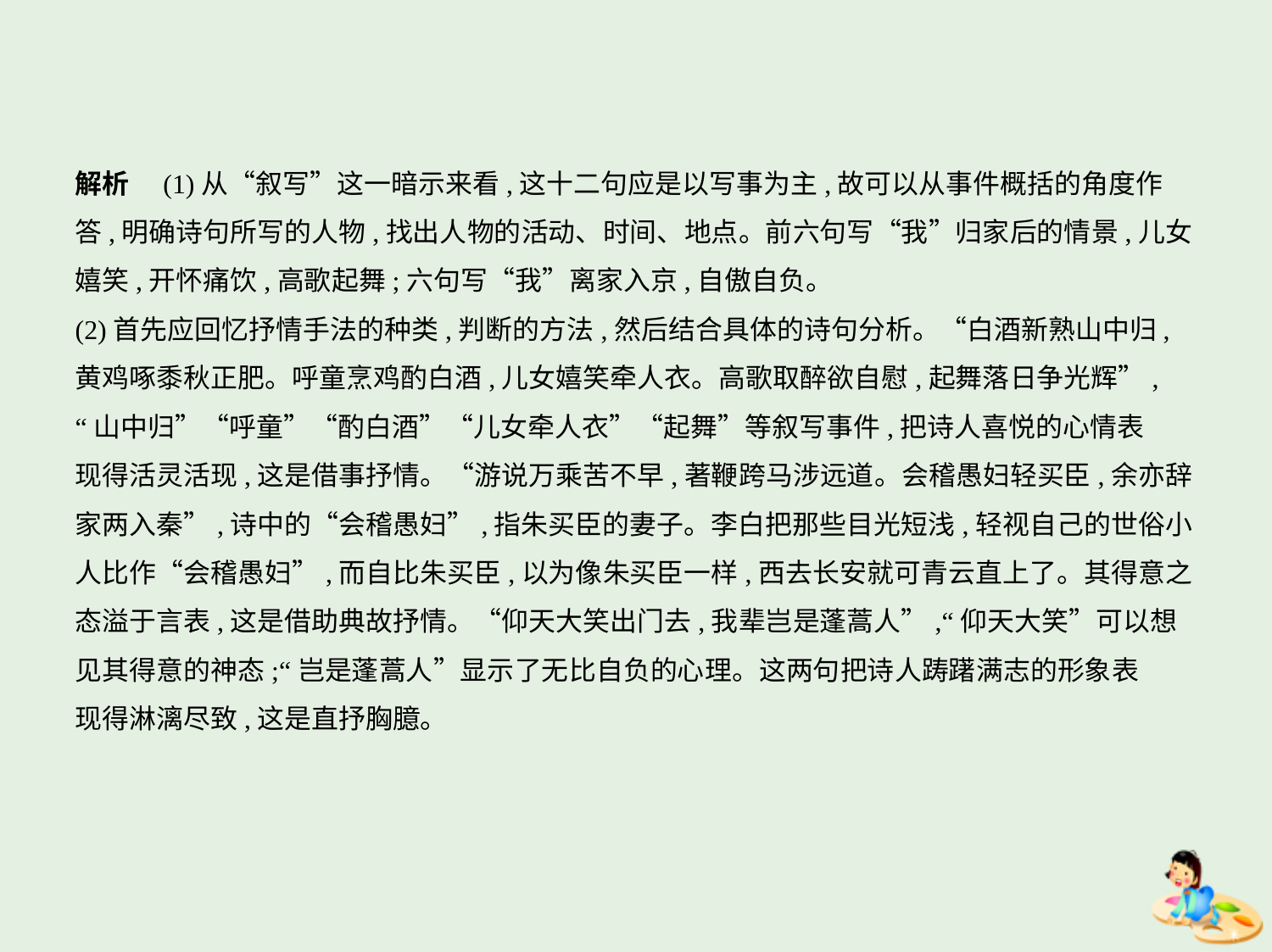

解析　(1)从“叙写”这一暗示来看,这十二句应是以写事为主,故可以从事件概括的角度作
答,明确诗句所写的人物,找出人物的活动、时间、地点。前六句写“我”归家后的情景,儿女
嬉笑,开怀痛饮,高歌起舞;六句写“我”离家入京,自傲自负。
(2)首先应回忆抒情手法的种类,判断的方法,然后结合具体的诗句分析。“白酒新熟山中归,
黄鸡啄黍秋正肥。呼童烹鸡酌白酒,儿女嬉笑牵人衣。高歌取醉欲自慰,起舞落日争光辉”,
“山中归”“呼童”“酌白酒”“儿女牵人衣”“起舞”等叙写事件,把诗人喜悦的心情表
现得活灵活现,这是借事抒情。“游说万乘苦不早,著鞭跨马涉远道。会稽愚妇轻买臣,余亦辞
家两入秦”,诗中的“会稽愚妇”,指朱买臣的妻子。李白把那些目光短浅,轻视自己的世俗小
人比作“会稽愚妇”,而自比朱买臣,以为像朱买臣一样,西去长安就可青云直上了。其得意之
态溢于言表,这是借助典故抒情。“仰天大笑出门去,我辈岂是蓬蒿人”,“仰天大笑”可以想
见其得意的神态;“岂是蓬蒿人”显示了无比自负的心理。这两句把诗人踌躇满志的形象表
现得淋漓尽致,这是直抒胸臆。